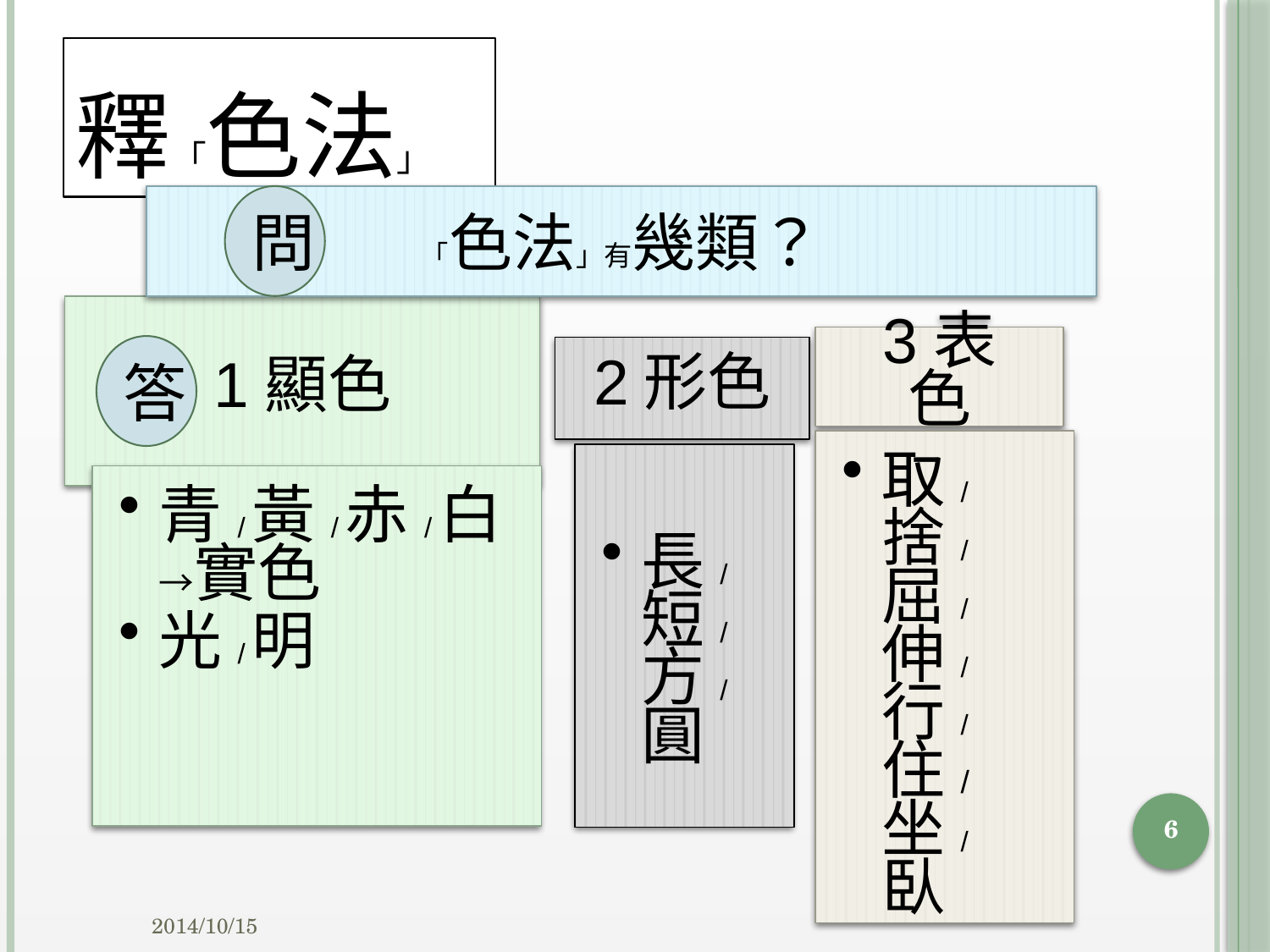

# 釋「色法」
「色法」有幾類？
問
1顯色
青/黃/赤/白→實色
光/明

2形色

長/短/  方/圓
3表色
取/捨/屈/伸/行/住/坐/臥
答
6
2014/10/15